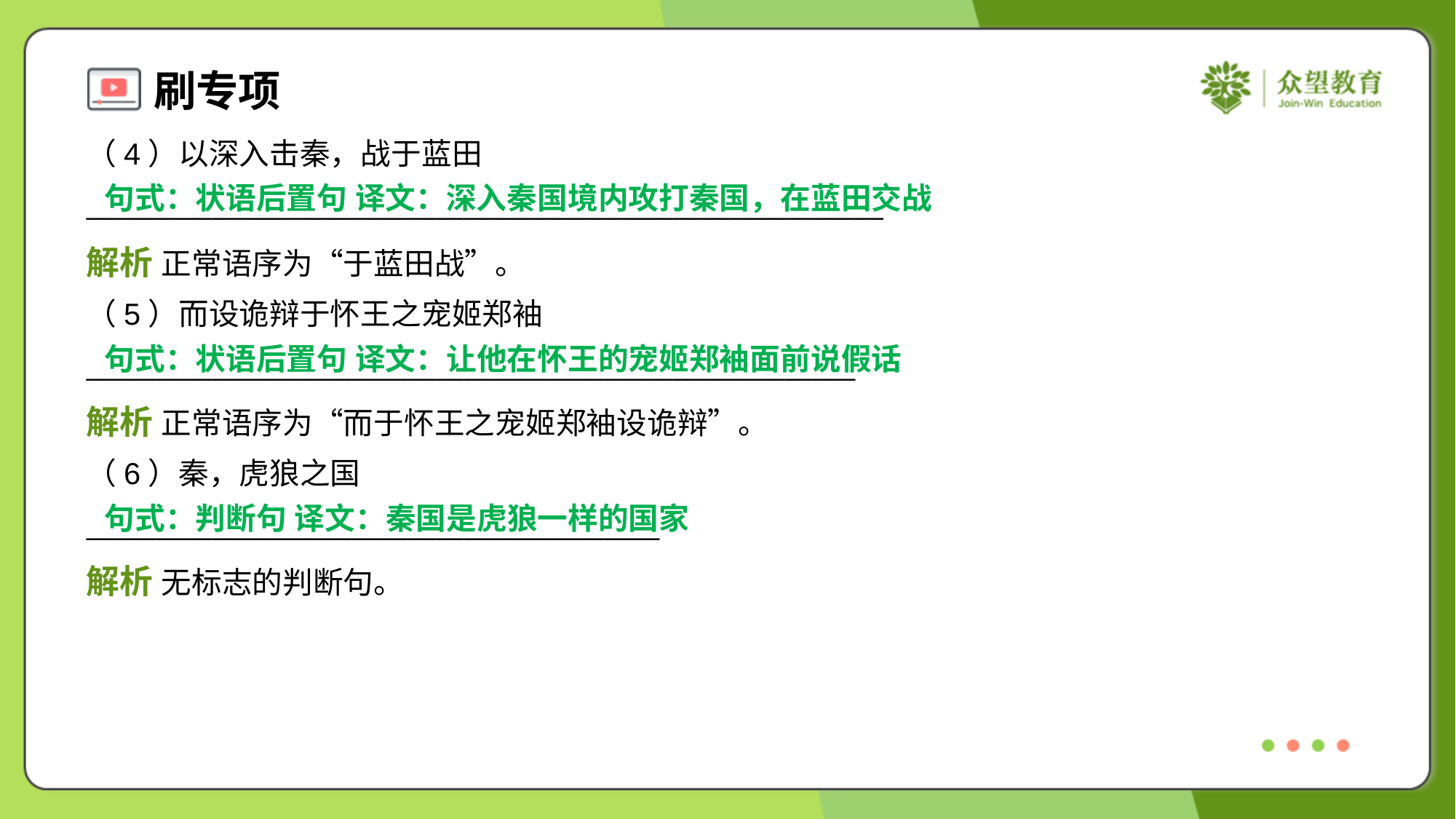

（4）以深入击秦，战于蓝田
_________________________________________________________
句式：状语后置句 译文：深入秦国境内攻打秦国，在蓝田交战
解析 正常语序为“于蓝田战”。
（5）而设诡辩于怀王之宠姬郑袖
_______________________________________________________
句式：状语后置句 译文：让他在怀王的宠姬郑袖面前说假话
解析 正常语序为“而于怀王之宠姬郑袖设诡辩”。
（6）秦，虎狼之国
_________________________________________
句式：判断句 译文：秦国是虎狼一样的国家
解析 无标志的判断句。